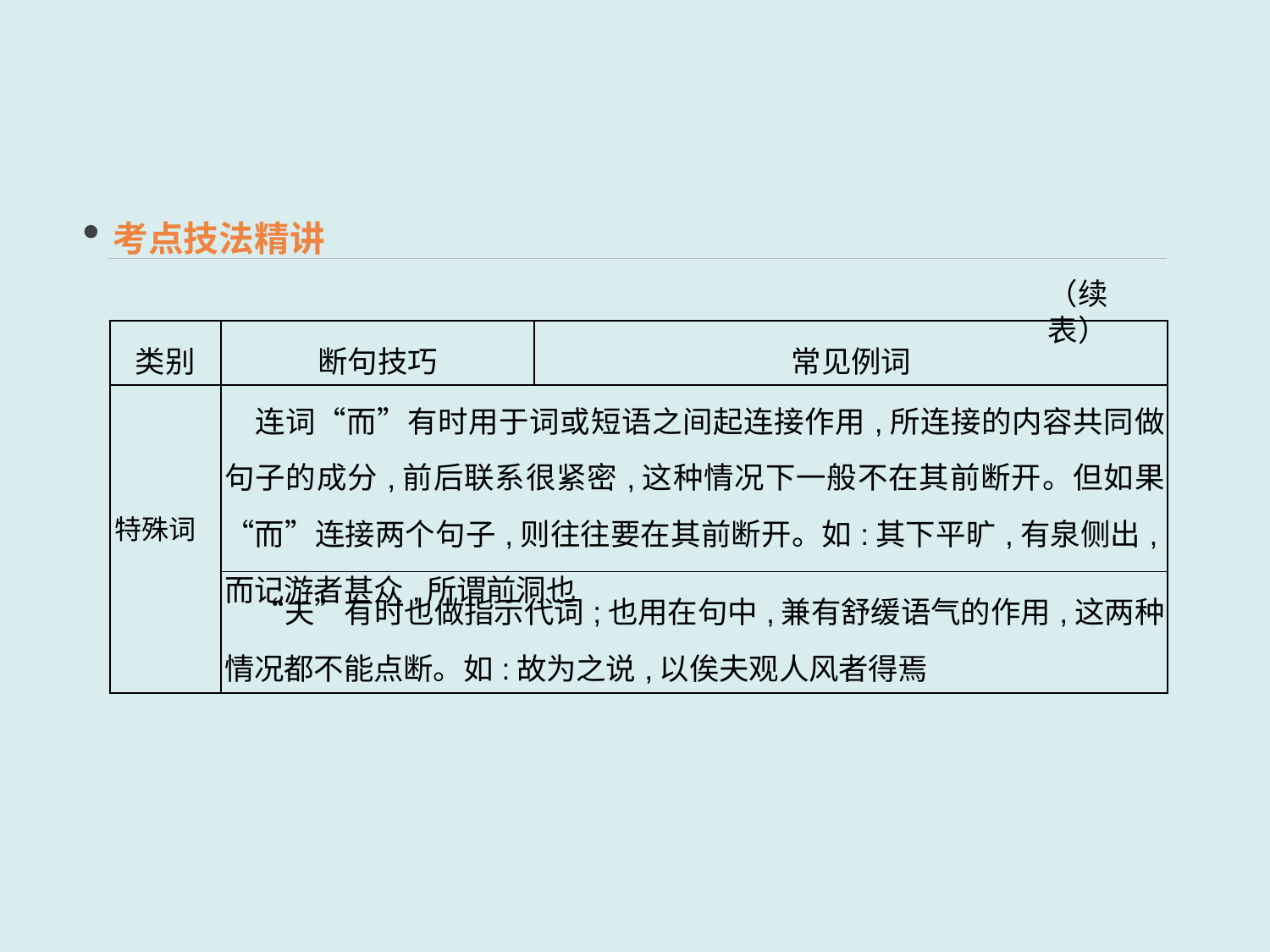

考点技法精讲

（续表）
| 类别 | 断句技巧 | 常见例词 |
| --- | --- | --- |
| 特殊词 | 连词“而”有时用于词或短语之间起连接作用,所连接的内容共同做句子的成分,前后联系很紧密,这种情况下一般不在其前断开。但如果“而”连接两个句子,则往往要在其前断开。如:其下平旷,有泉侧出,而记游者甚众,所谓前洞也 |  |
|  | “夫”有时也做指示代词;也用在句中,兼有舒缓语气的作用,这两种情况都不能点断。如:故为之说,以俟夫观人风者得焉 |  |